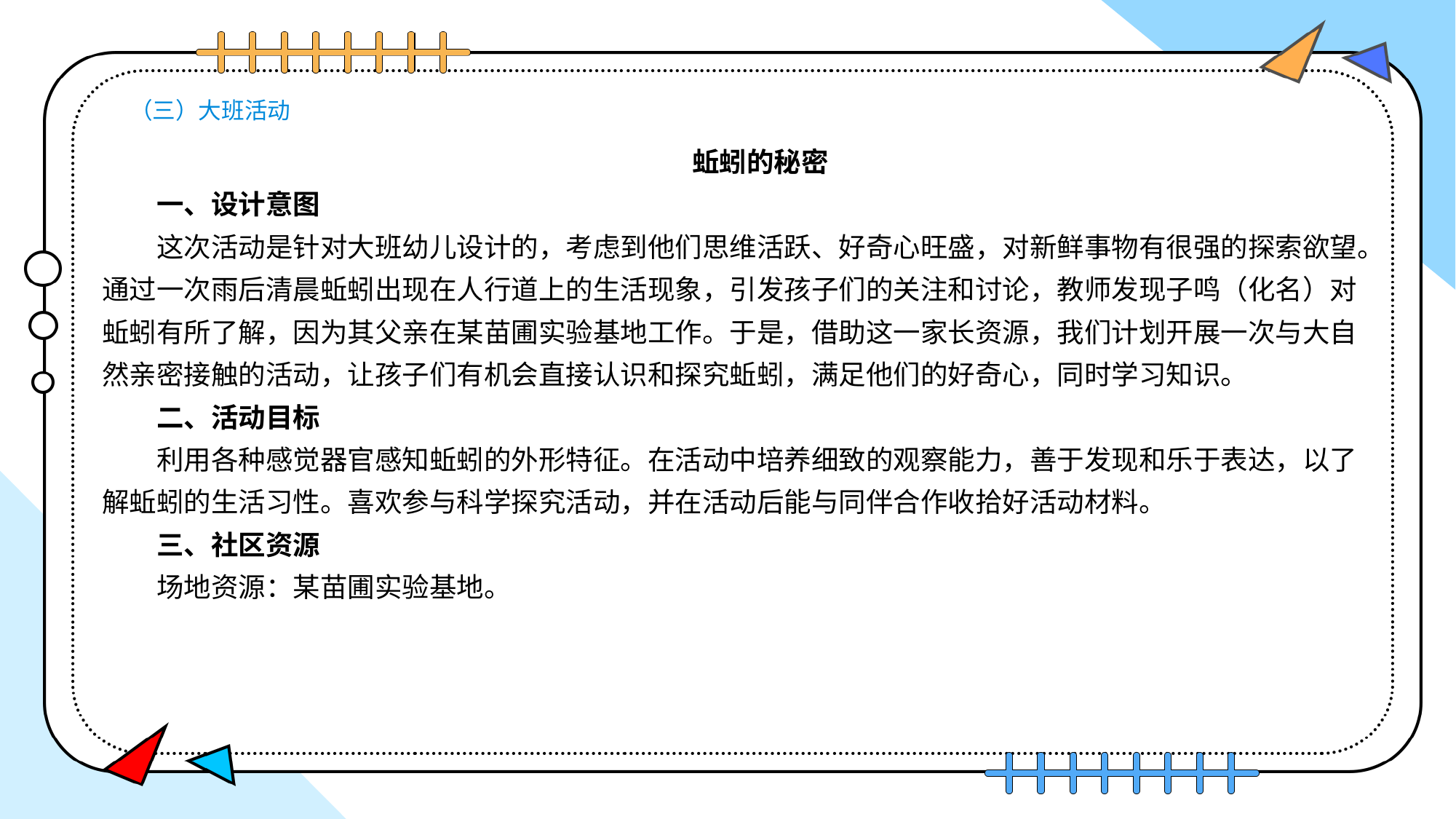

# （三）大班活动
蚯蚓的秘密
一、设计意图
这次活动是针对大班幼儿设计的，考虑到他们思维活跃、好奇心旺盛，对新鲜事物有很强的探索欲望。通过一次雨后清晨蚯蚓出现在人行道上的生活现象，引发孩子们的关注和讨论，教师发现子鸣（化名）对蚯蚓有所了解，因为其父亲在某苗圃实验基地工作。于是，借助这一家长资源，我们计划开展一次与大自然亲密接触的活动，让孩子们有机会直接认识和探究蚯蚓，满足他们的好奇心，同时学习知识。
二、活动目标
利用各种感觉器官感知蚯蚓的外形特征。在活动中培养细致的观察能力，善于发现和乐于表达，以了解蚯蚓的生活习性。喜欢参与科学探究活动，并在活动后能与同伴合作收拾好活动材料。
三、社区资源
场地资源：某苗圃实验基地。